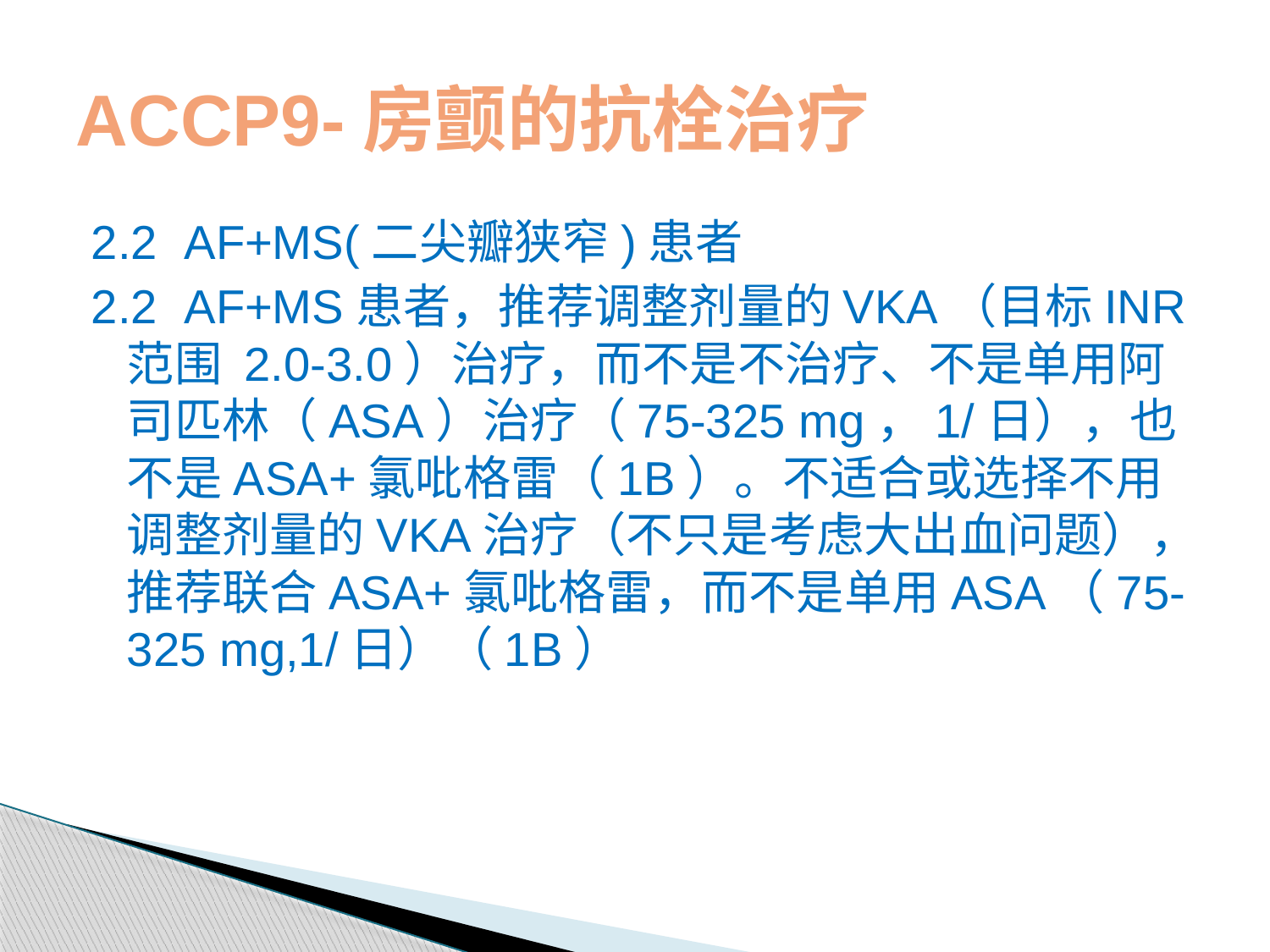

# ACCP9-房颤的抗栓治疗
2.2  AF+MS(二尖瓣狭窄)患者
2.2  AF+MS患者，推荐调整剂量的VKA（目标INR范围 2.0-3.0）治疗，而不是不治疗、不是单用阿司匹林（ASA）治疗（75-325 mg，1/日），也不是ASA+氯吡格雷（1B）。不适合或选择不用调整剂量的VKA治疗（不只是考虑大出血问题），推荐联合ASA+氯吡格雷，而不是单用ASA（75-325 mg,1/日）（1B）